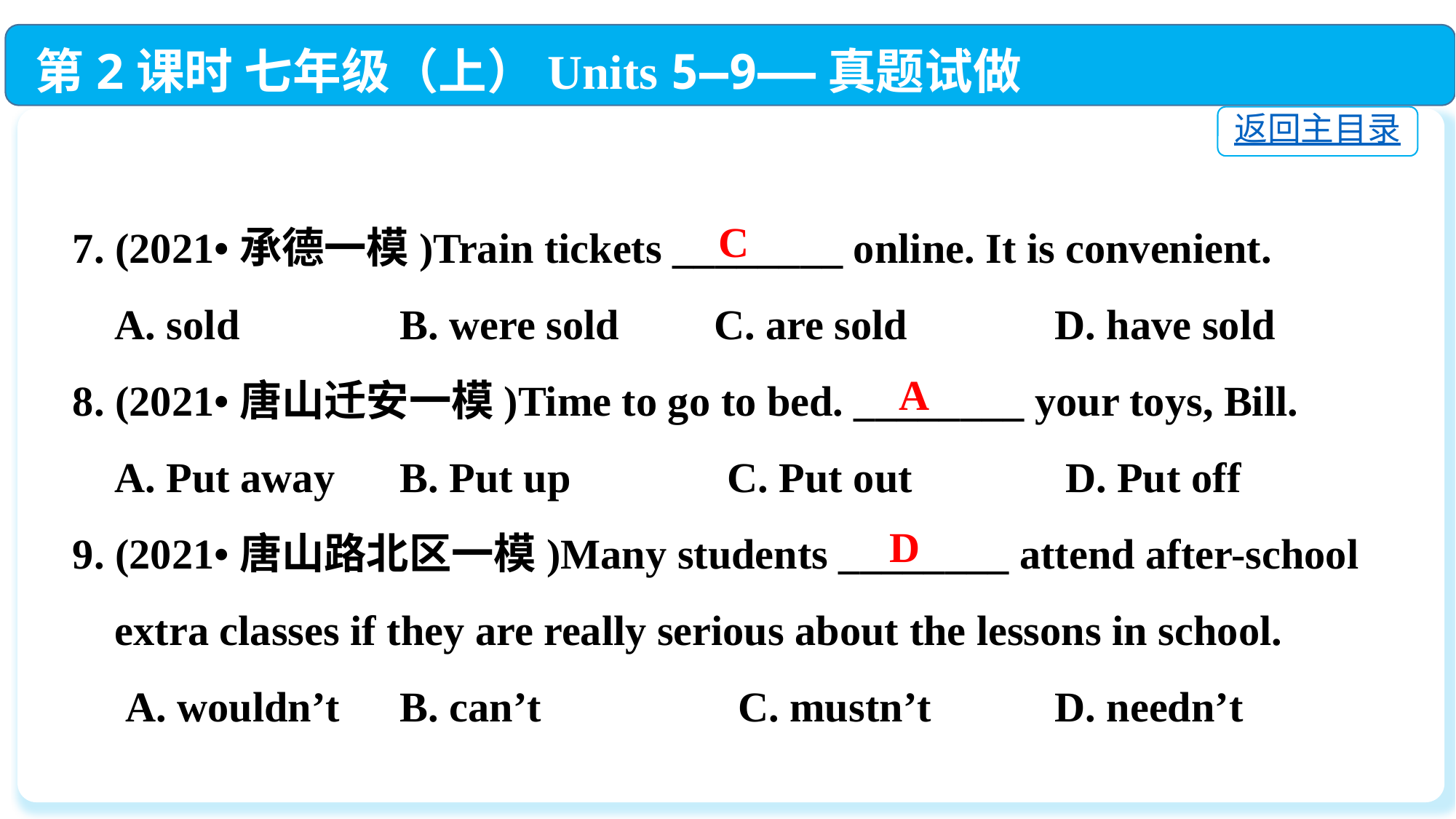

第2课时 七年级（上）Units 5—9——真题试做
返回主目录

7. (2021•承德一模)Train tickets ________ online. It is convenient.
    A. sold		B. were sold         C. are sold		D. have sold
8. (2021•唐山迁安一模)Time to go to bed. ________ your toys, Bill.
    A. Put away	B. Put up	    	C. Put out		 D. Put off
9. (2021•唐山路北区一模)Many students ________ attend after-school
    extra classes if they are really serious about the lessons in school.
     A. wouldn’t	B. can’t    		 C. mustn’t		D. needn’t

C
A
D